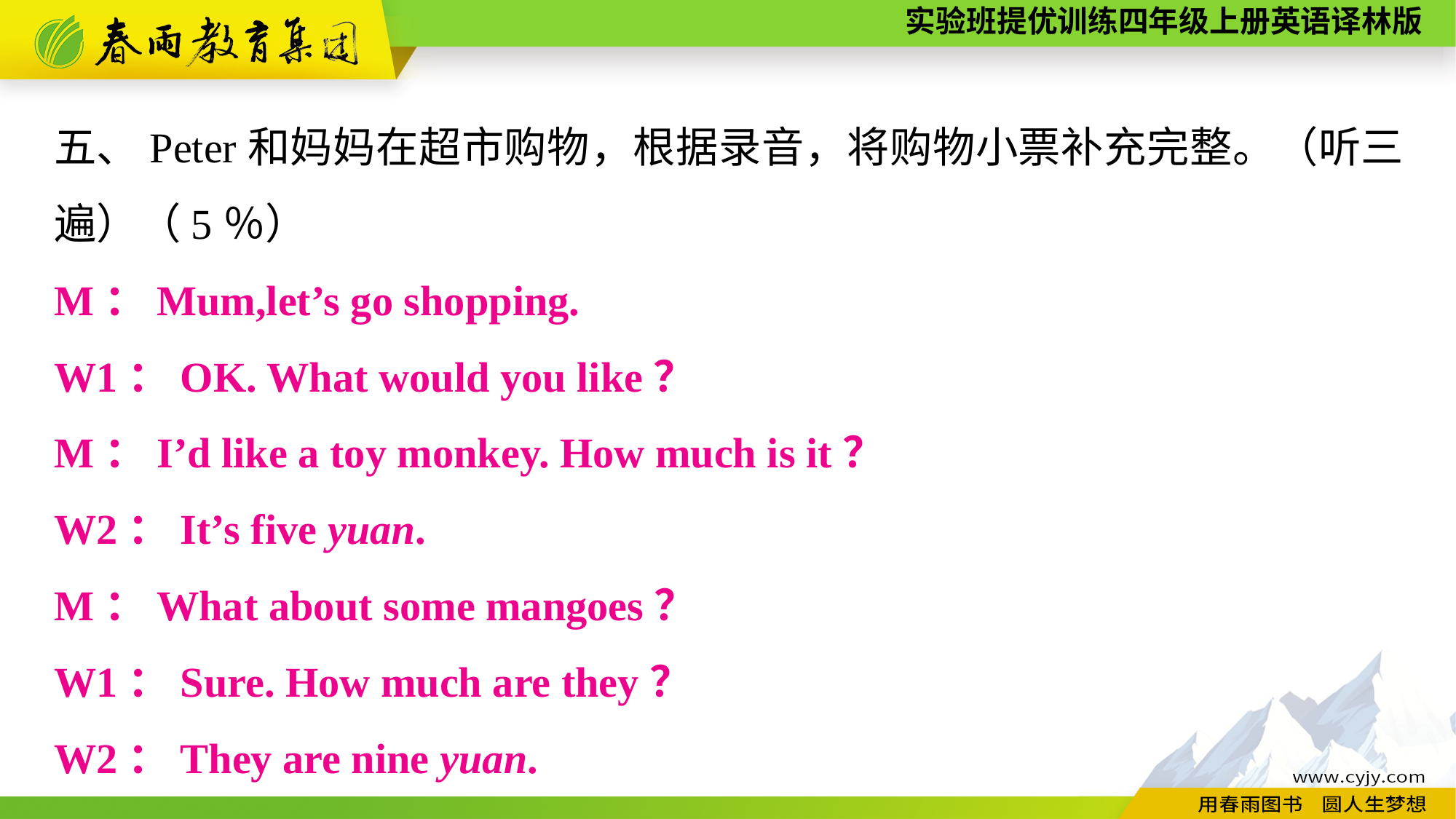

五、Peter和妈妈在超市购物，根据录音，将购物小票补充完整。（听三遍）（5％）
M：Mum,let’s go shopping.
W1：OK. What would you like？
M：I’d like a toy monkey. How much is it？
W2：It’s five yuan.
M：What about some mangoes？
W1：Sure. How much are they？
W2：They are nine yuan.